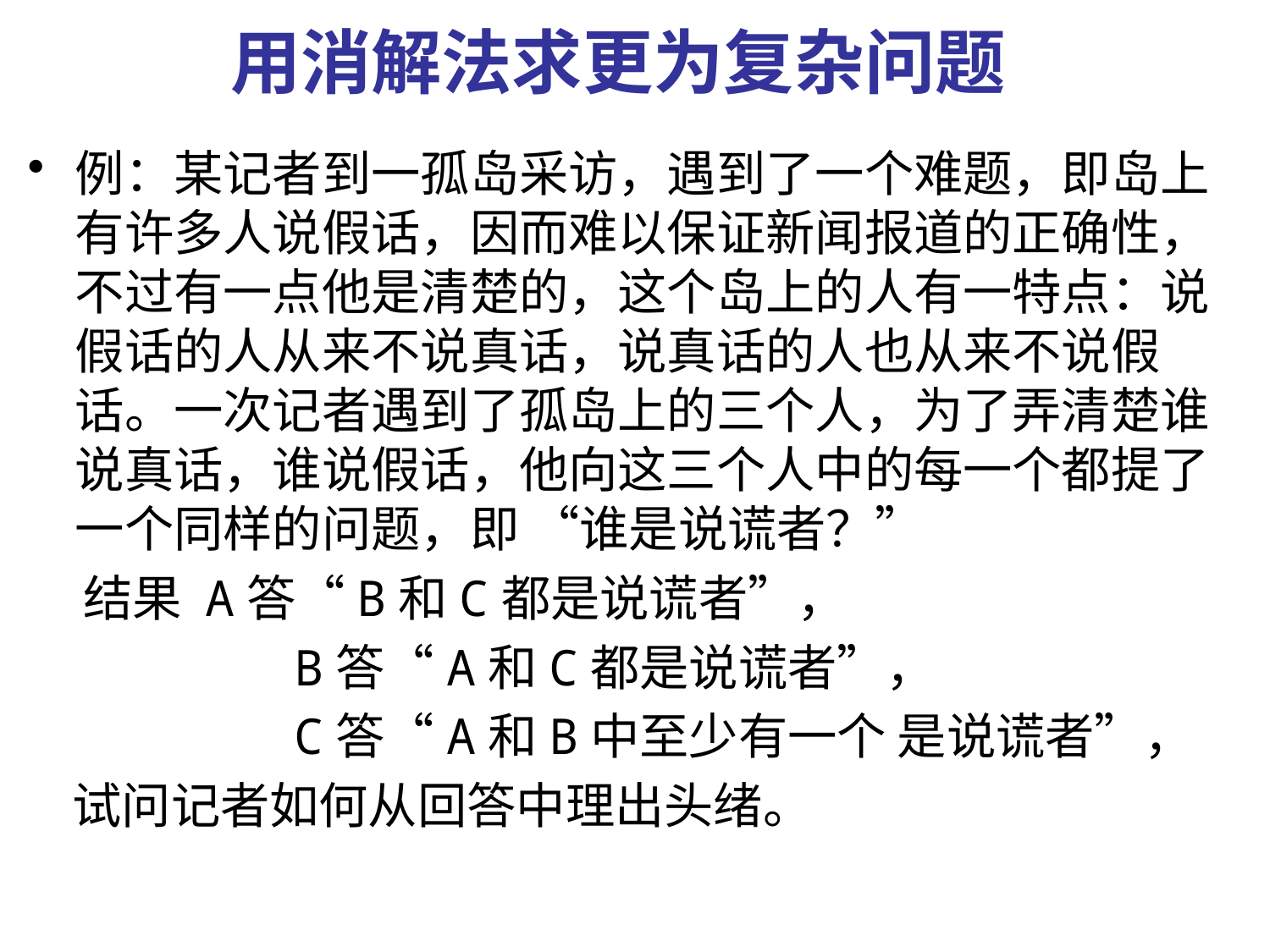

# 用消解法求更为复杂问题
例：某记者到一孤岛采访，遇到了一个难题，即岛上有许多人说假话，因而难以保证新闻报道的正确性，不过有一点他是清楚的，这个岛上的人有一特点：说假话的人从来不说真话，说真话的人也从来不说假话。一次记者遇到了孤岛上的三个人，为了弄清楚谁说真话，谁说假话，他向这三个人中的每一个都提了一个同样的问题，即 “谁是说谎者？”
    结果 A答“B和C都是说谎者”，
         B答“A和C都是说谎者”，
         C答“A和B中至少有一个 是说谎者”，
   试问记者如何从回答中理出头绪。